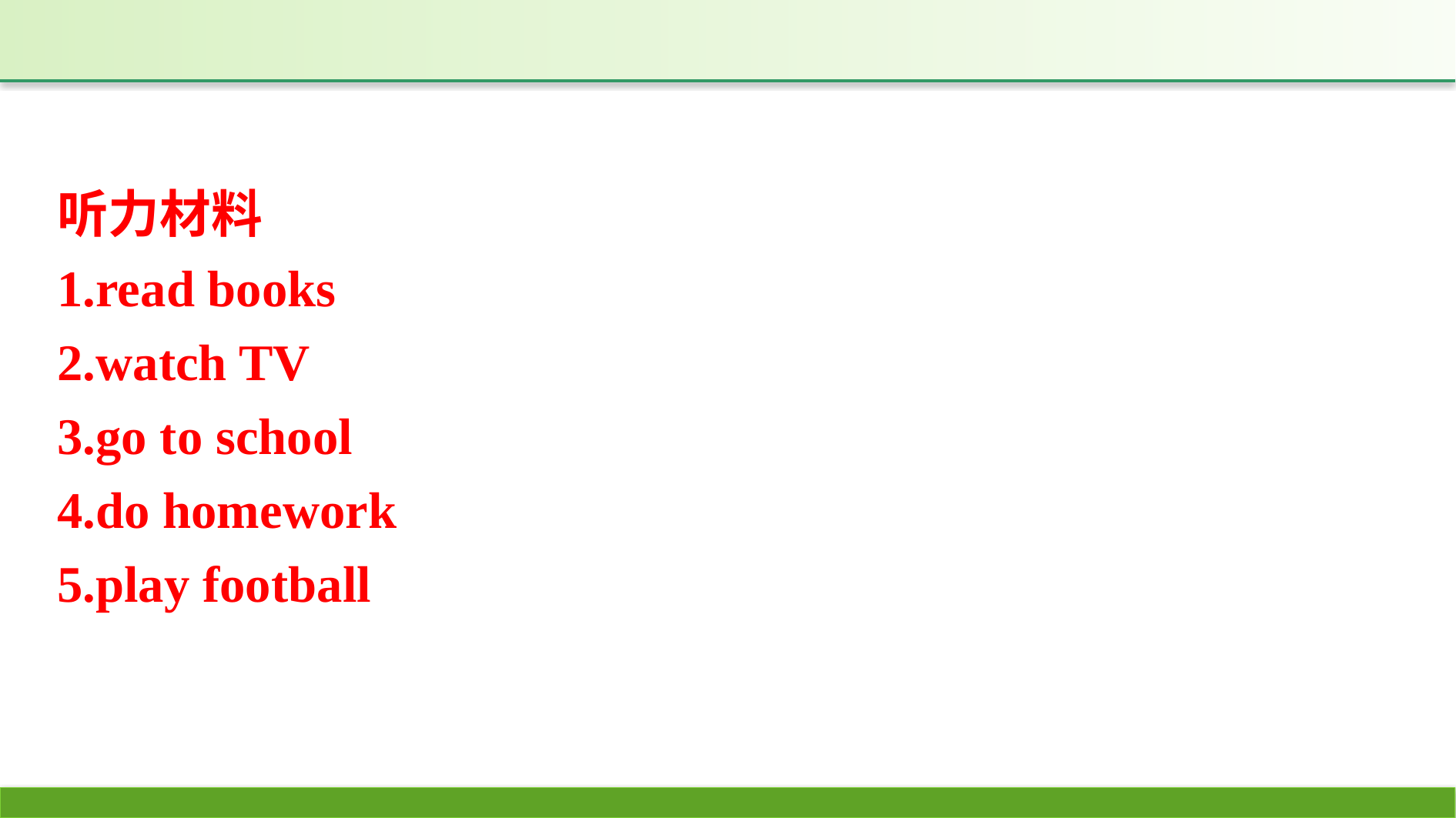

听力材料
1.read books
2.watch TV
3.go to school
4.do homework
5.play football